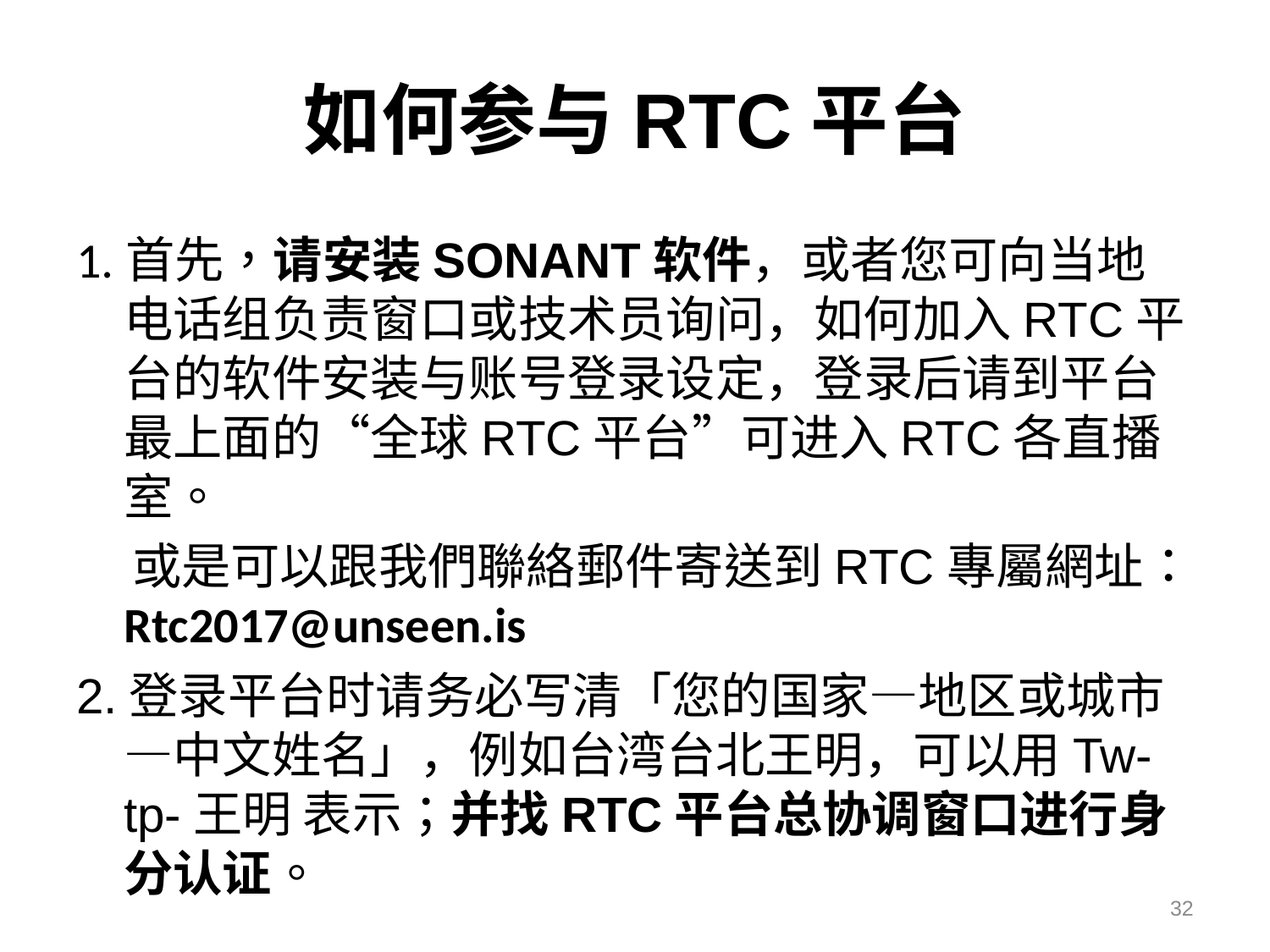

# 如何参与RTC平台
1.首先，请安装SONANT软件，或者您可向当地电话组负责窗口或技术员询问，如何加入RTC平台的软件安装与账号登录设定，登录后请到平台最上面的“全球RTC平台”可进入RTC各直播室。
    或是可以跟我們聯絡郵件寄送到RTC專屬網址：Rtc2017@unseen.is
2.登录平台时请务必写清「您的国家—地区或城市—中文姓名」，例如台湾台北王明，可以用Tw-tp-王明 表示；并找RTC平台总协调窗口进行身分认证。

32